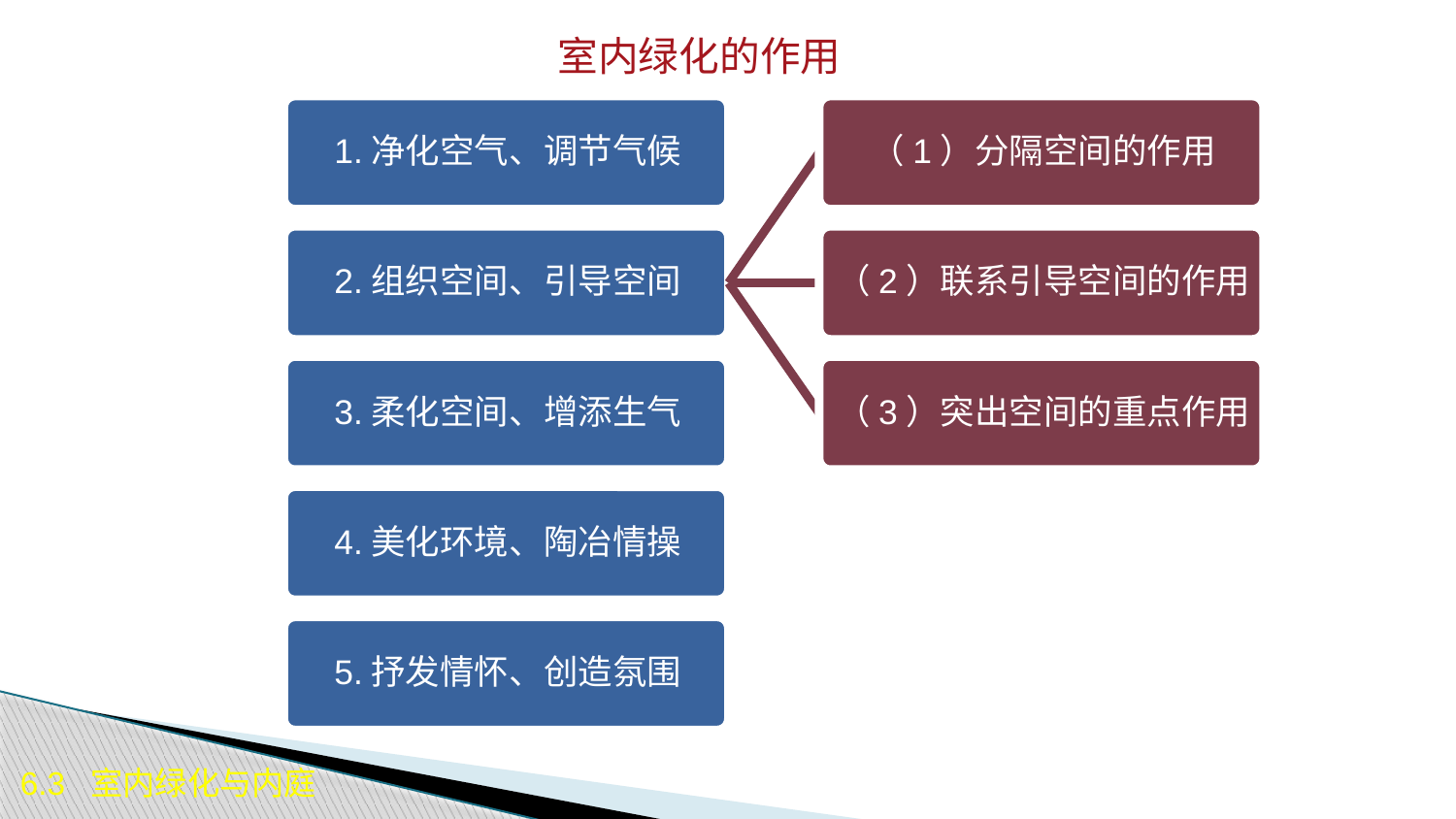

室内绿化的作用
1.净化空气、调节气候
2.组织空间、引导空间

（1）分隔空间的作用

（2）联系引导空间的作用

（3）突出空间的重点作用
3.柔化空间、增添生气
4.美化环境、陶冶情操
5.抒发情怀、创造氛围
6.3  室内绿化与内庭